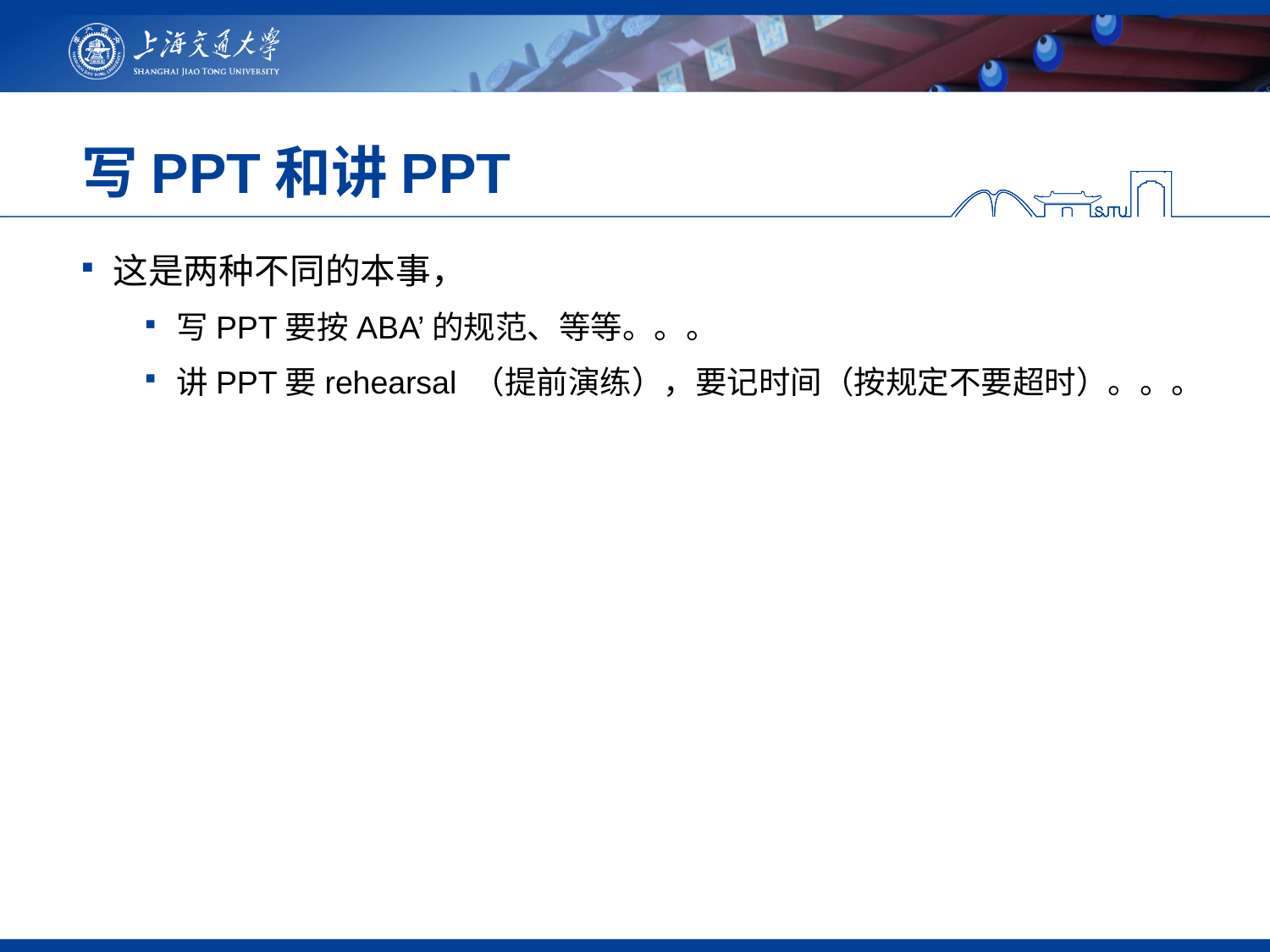

# 写PPT和讲PPT
这是两种不同的本事，
写PPT要按ABA’的规范、等等。。。
讲PPT要rehearsal （提前演练），要记时间（按规定不要超时）。。。